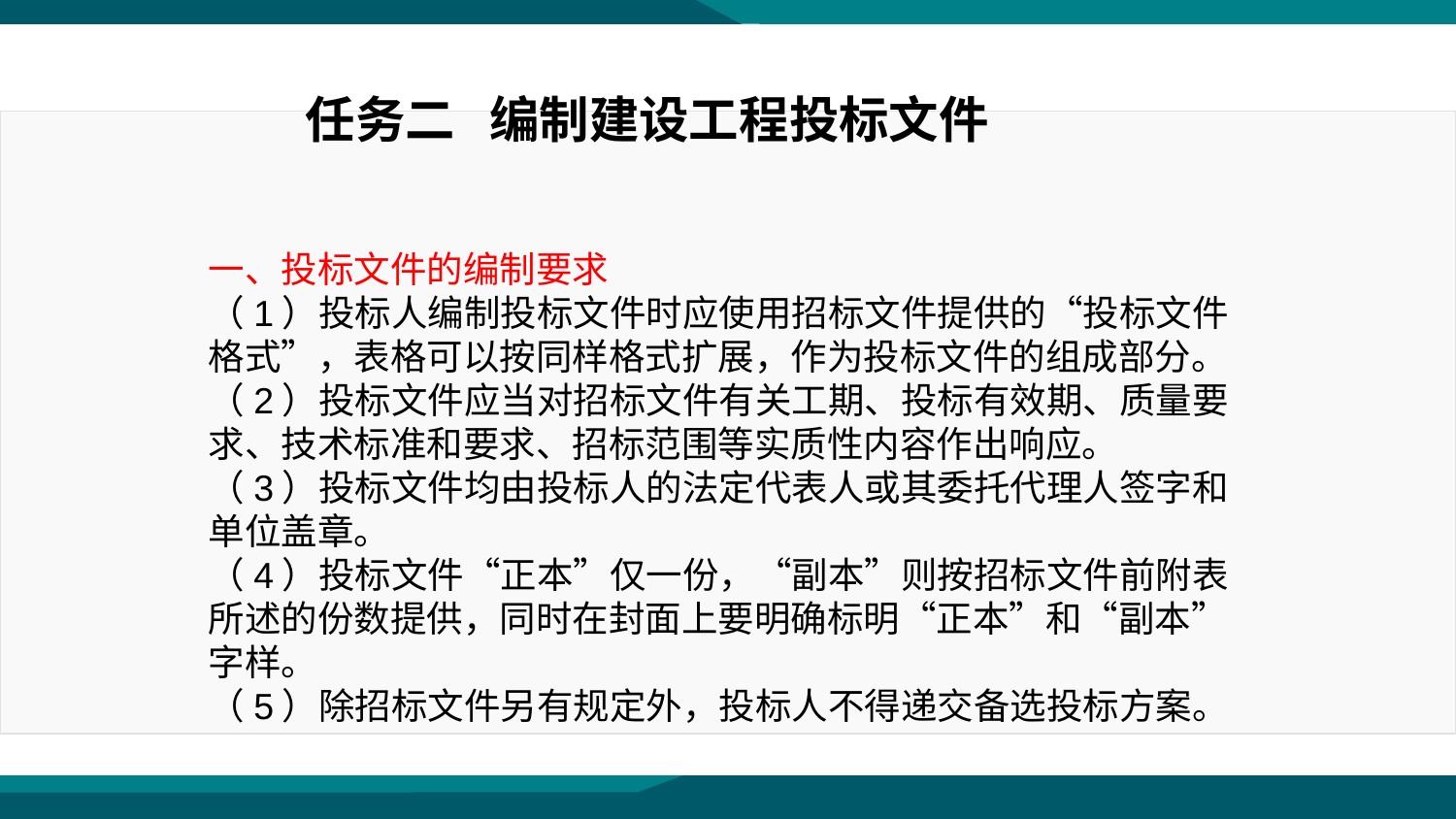

任务二   编制建设工程投标文件
一、投标文件的编制要求
（1）投标人编制投标文件时应使用招标文件提供的“投标文件格式”，表格可以按同样格式扩展，作为投标文件的组成部分。
（2）投标文件应当对招标文件有关工期、投标有效期、质量要求、技术标准和要求、招标范围等实质性内容作出响应。
（3）投标文件均由投标人的法定代表人或其委托代理人签字和单位盖章。
（4）投标文件“正本”仅一份，“副本”则按招标文件前附表所述的份数提供，同时在封面上要明确标明“正本”和“副本”字样。
（5）除招标文件另有规定外，投标人不得递交备选投标方案。